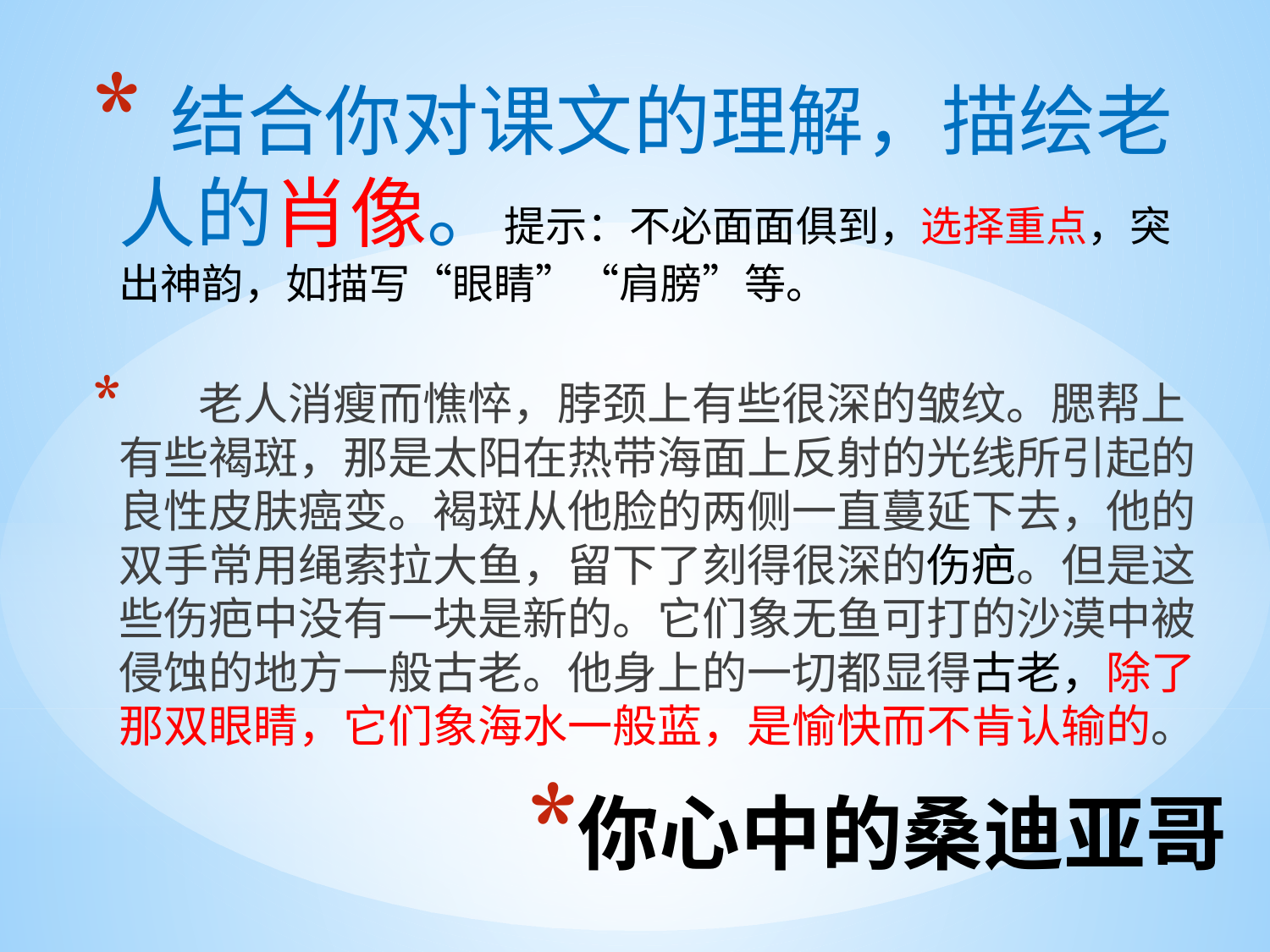

结合你对课文的理解，描绘老人的肖像。提示：不必面面俱到，选择重点，突出神韵，如描写“眼睛”“肩膀”等。

       老人消瘦而憔悴，脖颈上有些很深的皱纹。腮帮上有些褐斑，那是太阳在热带海面上反射的光线所引起的良性皮肤癌变。褐斑从他脸的两侧一直蔓延下去，他的双手常用绳索拉大鱼，留下了刻得很深的伤疤。但是这些伤疤中没有一块是新的。它们象无鱼可打的沙漠中被侵蚀的地方一般古老。他身上的一切都显得古老，除了那双眼睛，它们象海水一般蓝，是愉快而不肯认输的。
# 你心中的桑迪亚哥